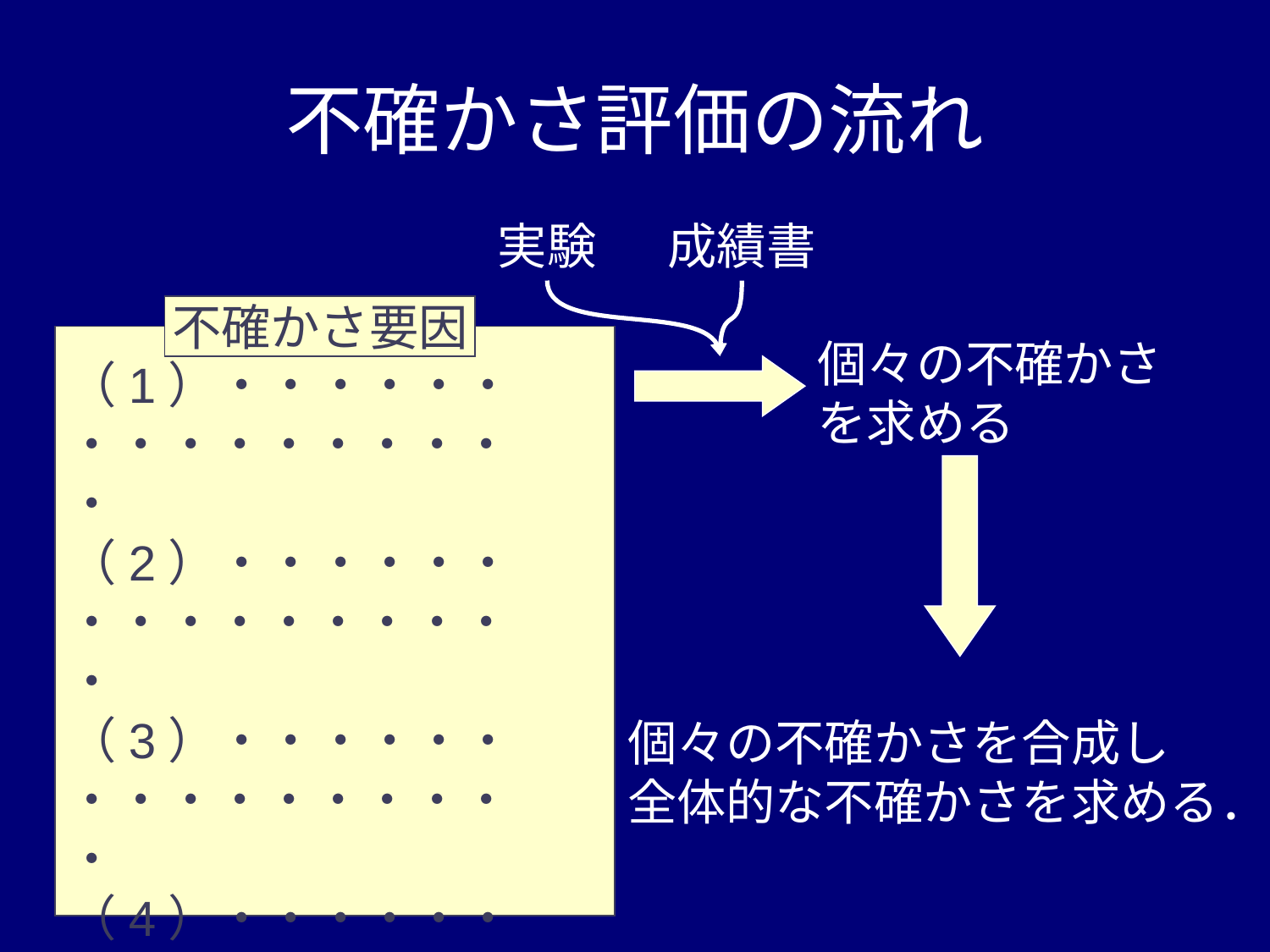

# 不確かさ評価の流れ
実験
成績書
不確かさ要因

個々の不確かさを求める
（1）・・・・・・・・・・・・・・・・
（2）・・・・・・・・・・・・・・・・
（3）・・・・・・・・・・・・・・・・
（4）・・・・・・・・・・・・・・・・
（5）・・・・・・・・・・・・・・・・
	　　　　・
	　　　　・
	　　　　・
etc.

個々の不確かさを合成し
全体的な不確かさを求める．